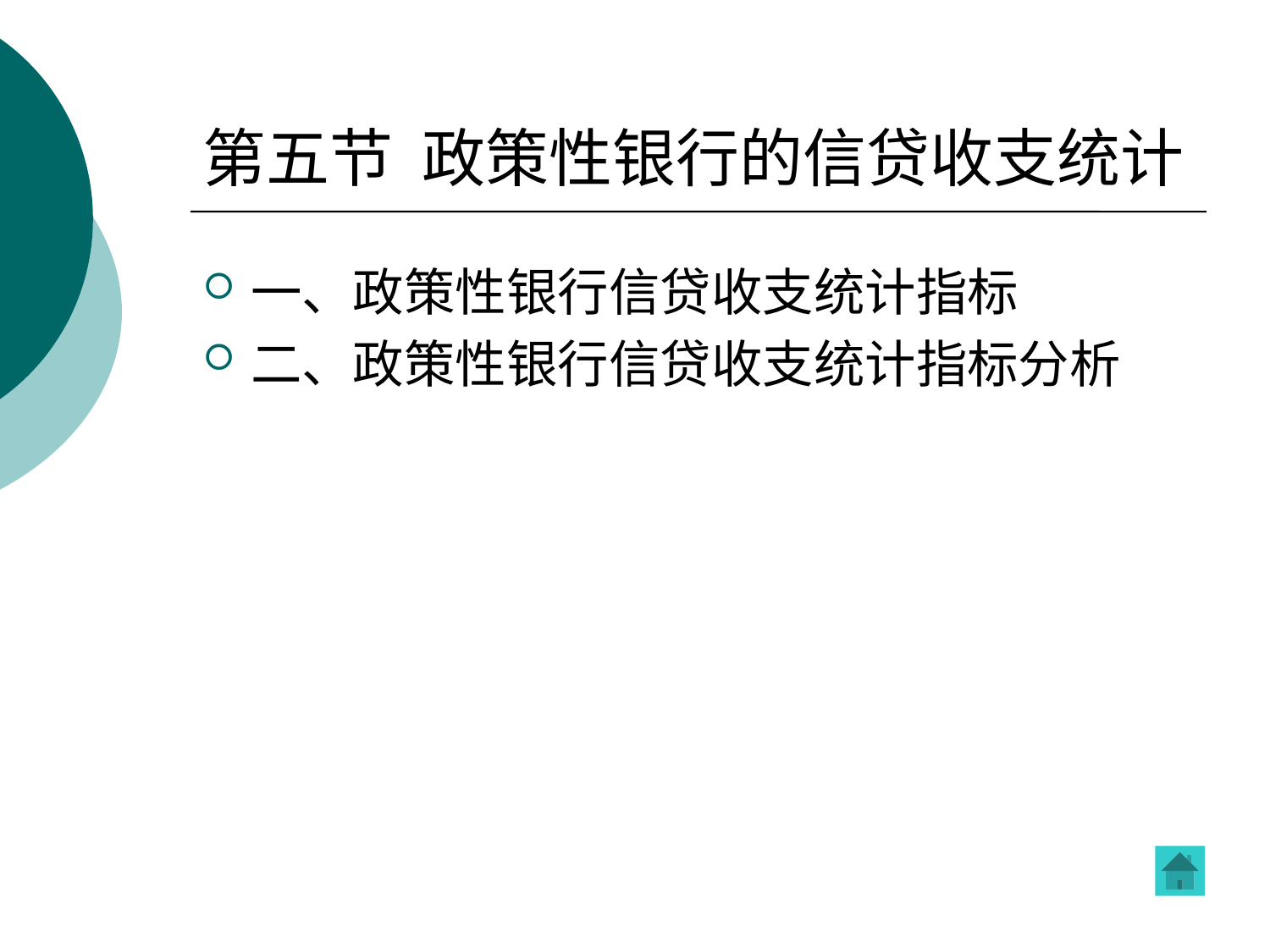

# 第五节  政策性银行的信贷收支统计
一、政策性银行信贷收支统计指标
二、政策性银行信贷收支统计指标分析